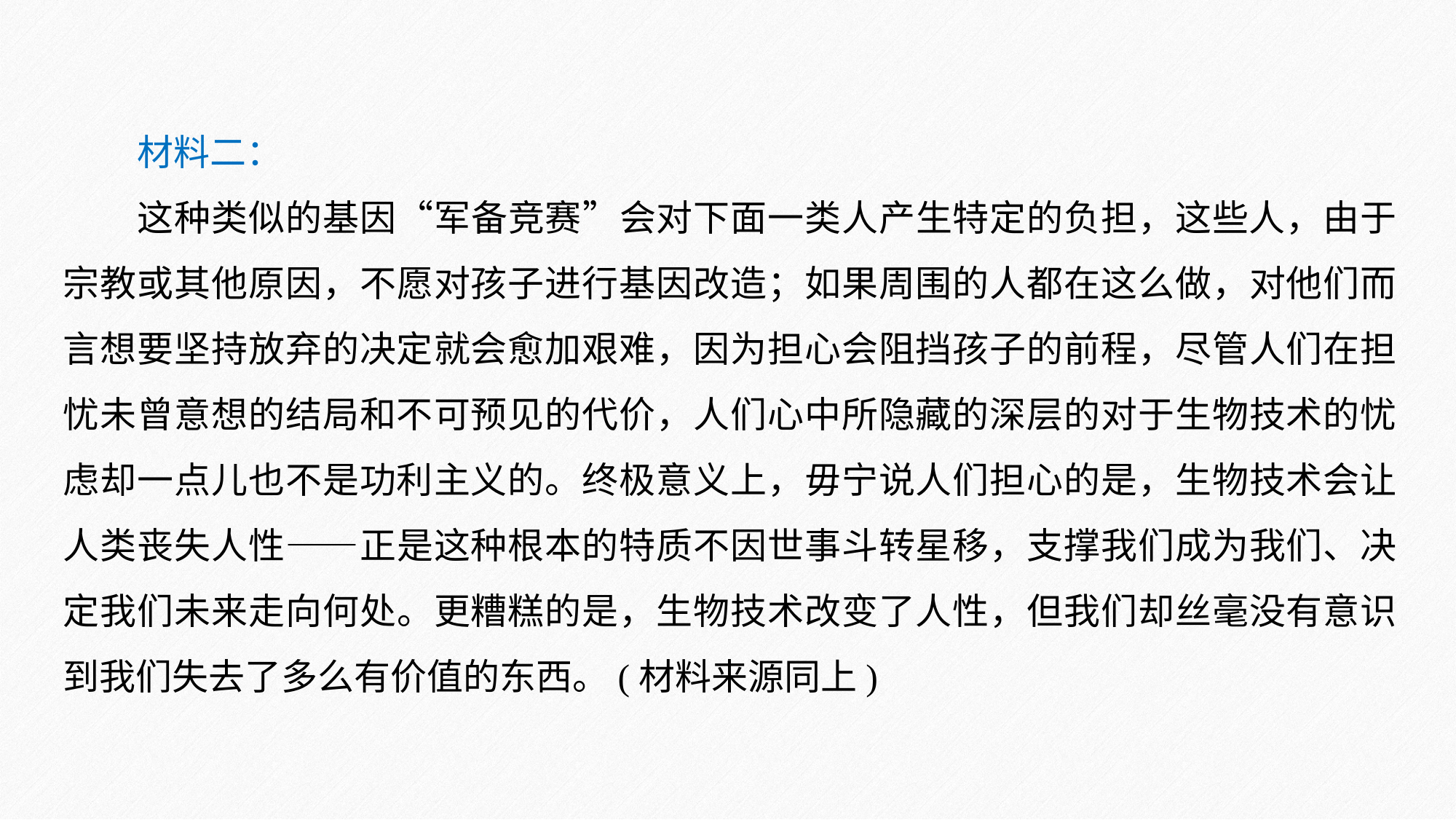

材料二：
这种类似的基因“军备竞赛”会对下面一类人产生特定的负担，这些人，由于宗教或其他原因，不愿对孩子进行基因改造；如果周围的人都在这么做，对他们而言想要坚持放弃的决定就会愈加艰难，因为担心会阻挡孩子的前程，尽管人们在担忧未曾意想的结局和不可预见的代价，人们心中所隐藏的深层的对于生物技术的忧虑却一点儿也不是功利主义的。终极意义上，毋宁说人们担心的是，生物技术会让人类丧失人性——正是这种根本的特质不因世事斗转星移，支撑我们成为我们、决定我们未来走向何处。更糟糕的是，生物技术改变了人性，但我们却丝毫没有意识到我们失去了多么有价值的东西。(材料来源同上)